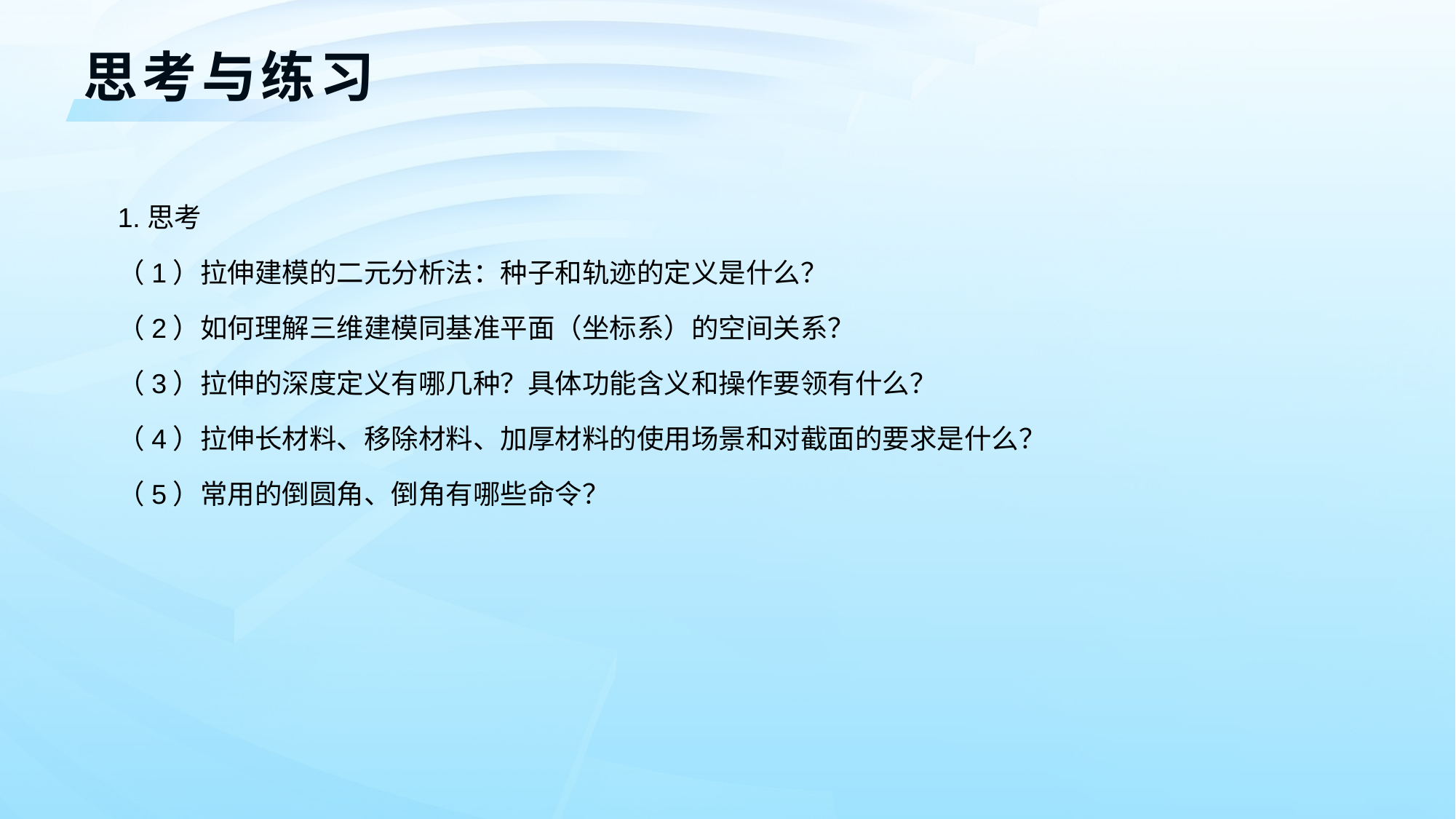

思考与练习
1.思考
（1）拉伸建模的二元分析法：种子和轨迹的定义是什么？
（2）如何理解三维建模同基准平面（坐标系）的空间关系？
（3）拉伸的深度定义有哪几种？具体功能含义和操作要领有什么？
（4）拉伸长材料、移除材料、加厚材料的使用场景和对截面的要求是什么？
（5）常用的倒圆角、倒角有哪些命令？